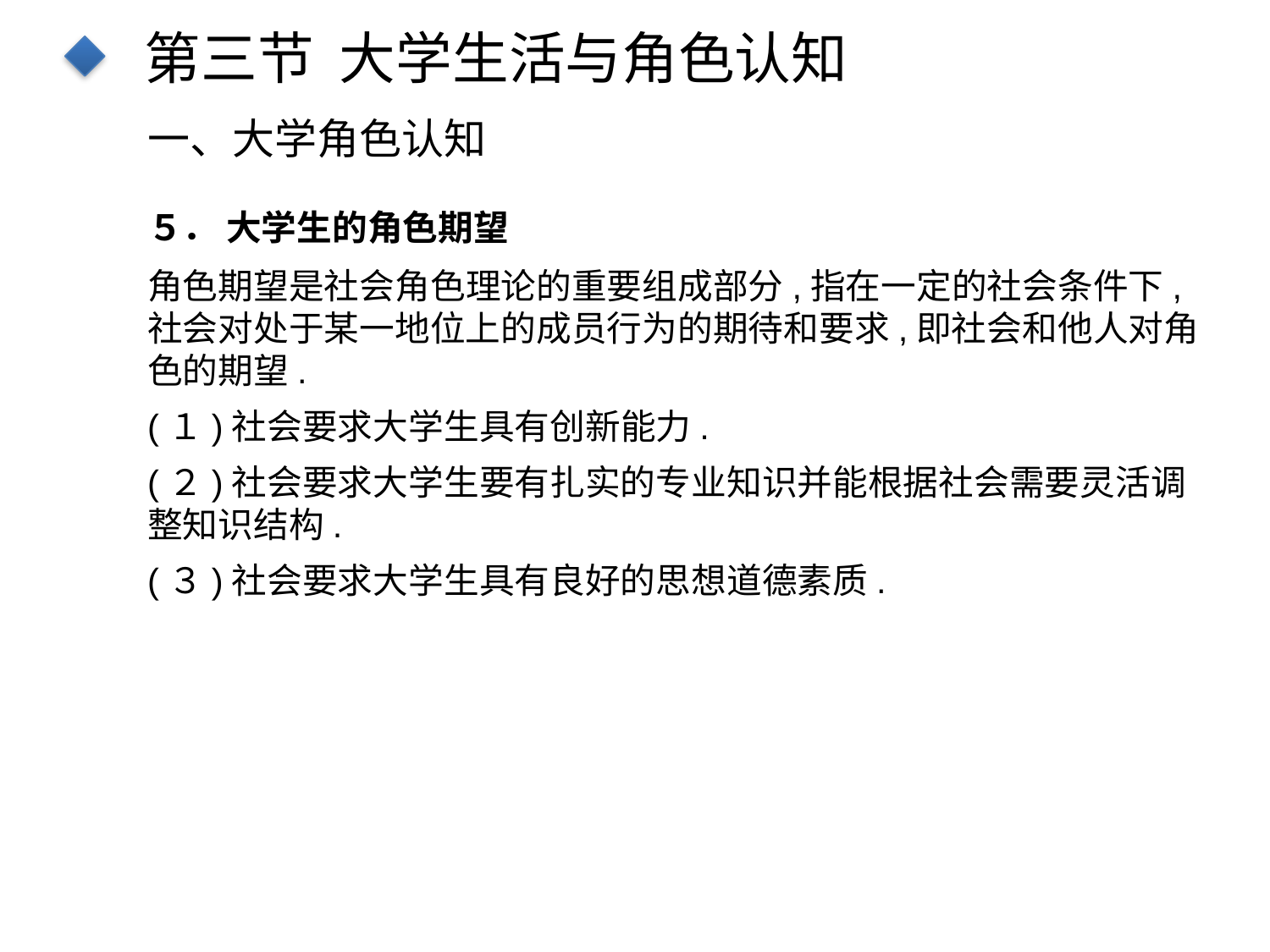

第三节  大学生活与角色认知

一、大学角色认知

５． 大学生的角色期望
角色期望是社会角色理论的重要组成部分,指在一定的社会条件下,社会对处于某一地位上的成员行为的期待和要求,即社会和他人对角色的期望.
点击添加文本
(１)社会要求大学生具有创新能力.
点击添加文本
(２)社会要求大学生要有扎实的专业知识并能根据社会需要灵活调整知识结构.
(３)社会要求大学生具有良好的思想道德素质.
点击添加文本
点击添加文本